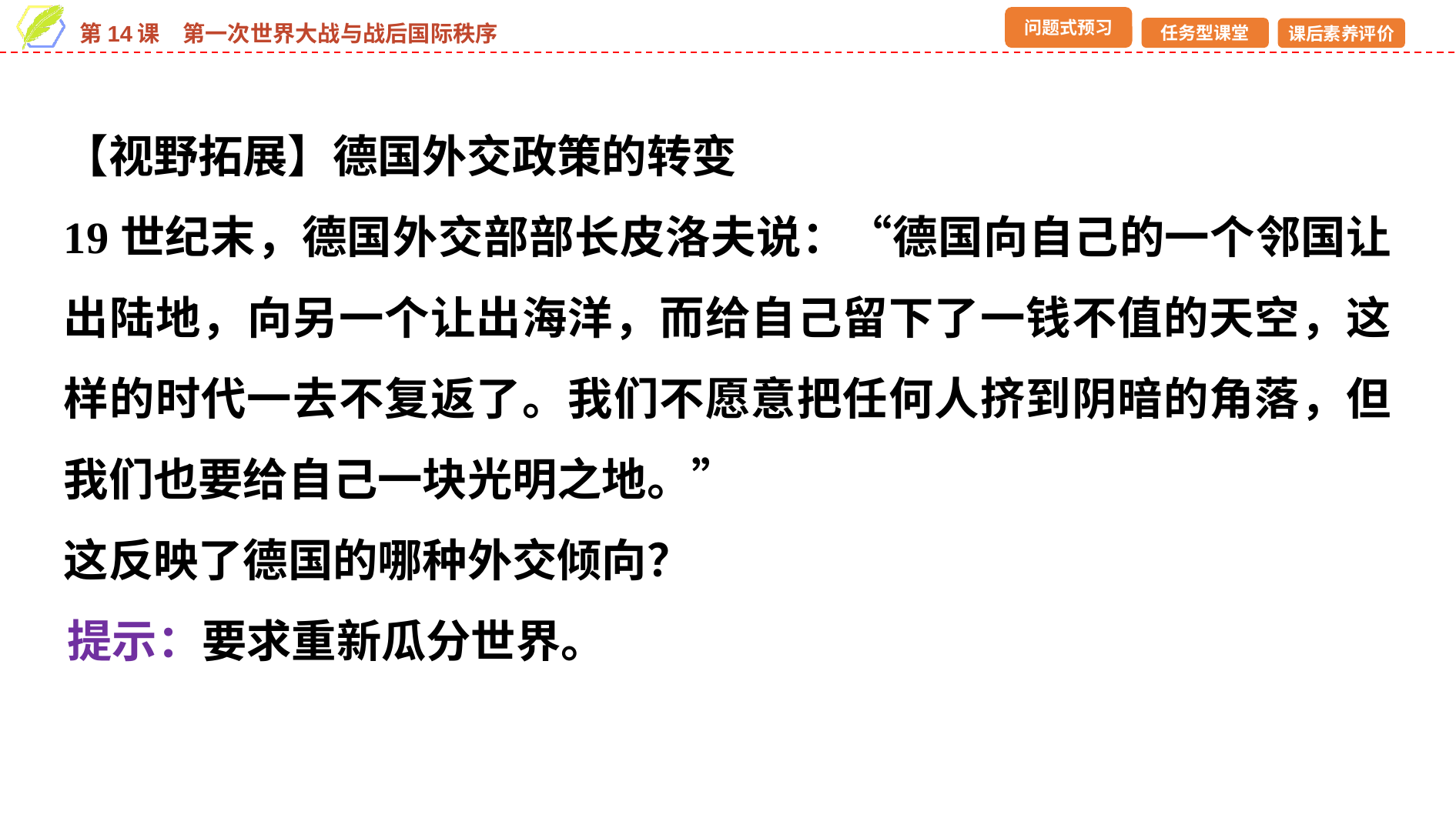

【视野拓展】德国外交政策的转变
19世纪末，德国外交部部长皮洛夫说：“德国向自己的一个邻国让出陆地，向另一个让出海洋，而给自己留下了一钱不值的天空，这样的时代一去不复返了。我们不愿意把任何人挤到阴暗的角落，但我们也要给自己一块光明之地。”
这反映了德国的哪种外交倾向？
提示：要求重新瓜分世界。